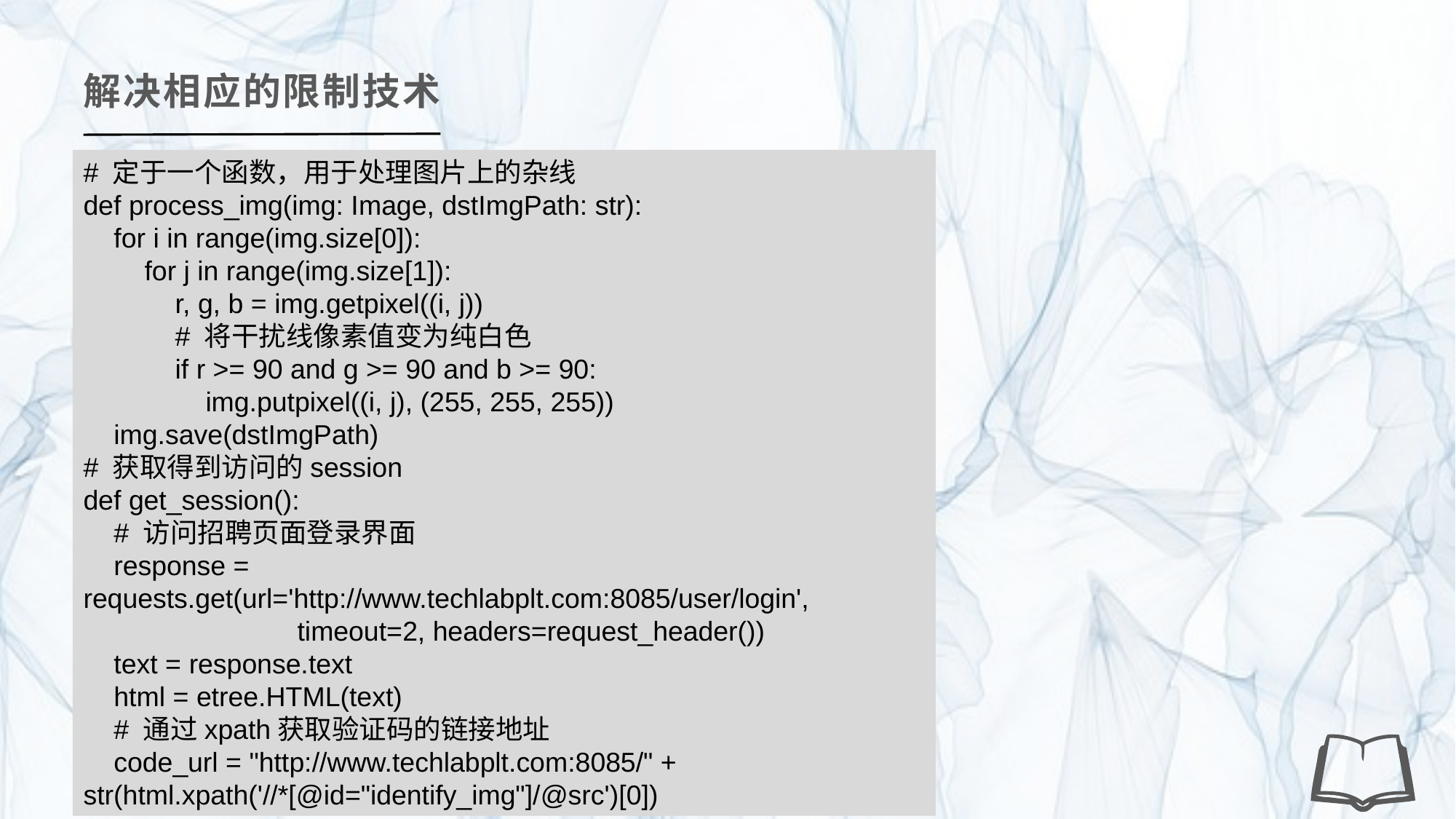

解决相应的限制技术
# 定于一个函数，用于处理图片上的杂线
def process_img(img: Image, dstImgPath: str):
    for i in range(img.size[0]):
        for j in range(img.size[1]):
            r, g, b = img.getpixel((i, j))
            # 将干扰线像素值变为纯白色
            if r >= 90 and g >= 90 and b >= 90:
                img.putpixel((i, j), (255, 255, 255))
    img.save(dstImgPath)
# 获取得到访问的session
def get_session():
    # 访问招聘页面登录界面
    response = requests.get(url='http://www.techlabplt.com:8085/user/login',
                            timeout=2, headers=request_header())
    text = response.text
    html = etree.HTML(text)
    # 通过xpath获取验证码的链接地址
    code_url = "http://www.techlabplt.com:8085/" + str(html.xpath('//*[@id="identify_img"]/@src')[0])

37